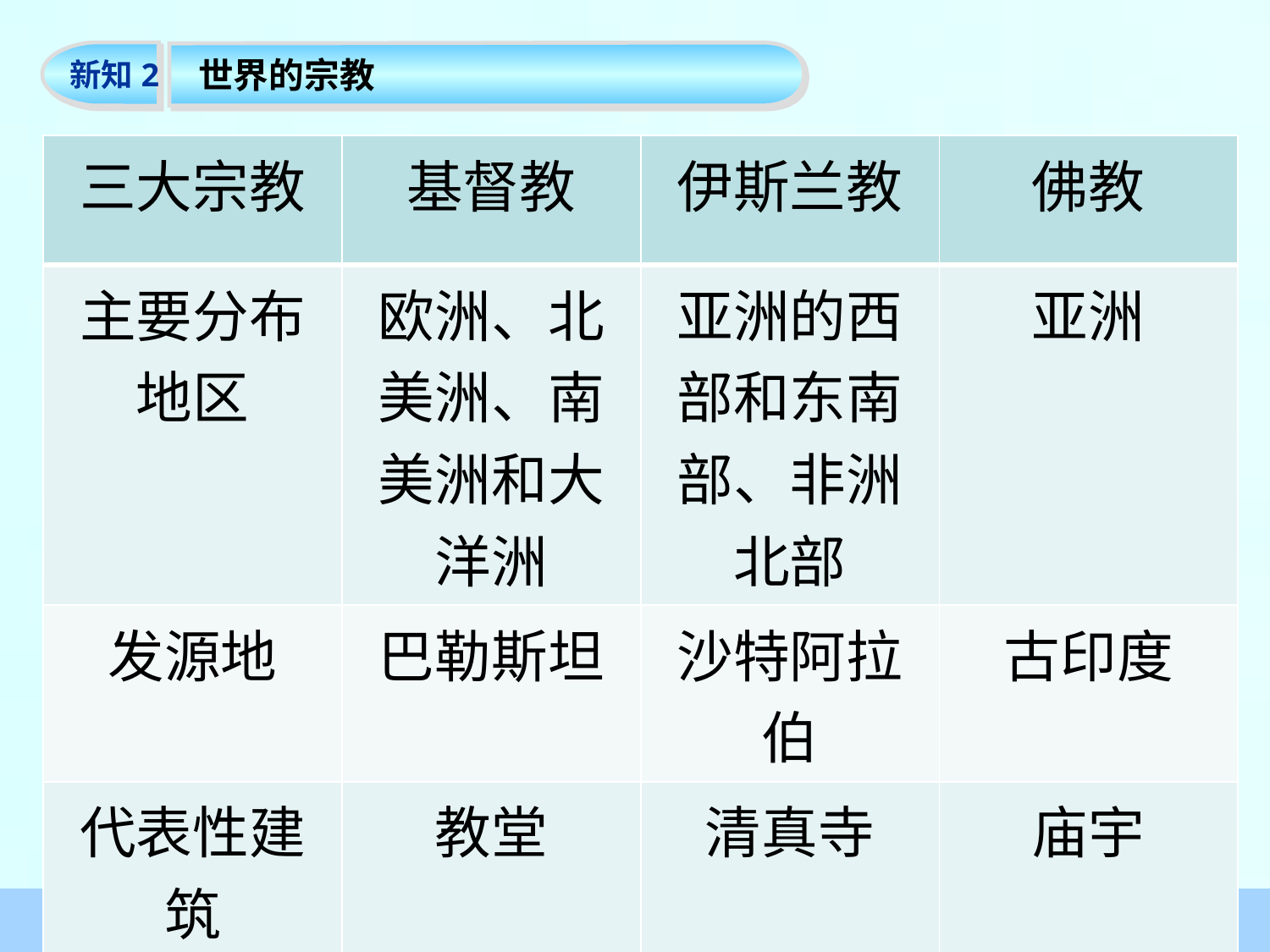

| 三大宗教 | 基督教 | 伊斯兰教 | 佛教 |
| --- | --- | --- | --- |
| 主要分布地区 | 欧洲、北美洲、南美洲和大洋洲 | 亚洲的西部和东南部、非洲北部 | 亚洲 |
| 发源地 | 巴勒斯坦 | 沙特阿拉伯 | 古印度 |
| 代表性建筑 | 教堂 | 清真寺 | 庙宇 |